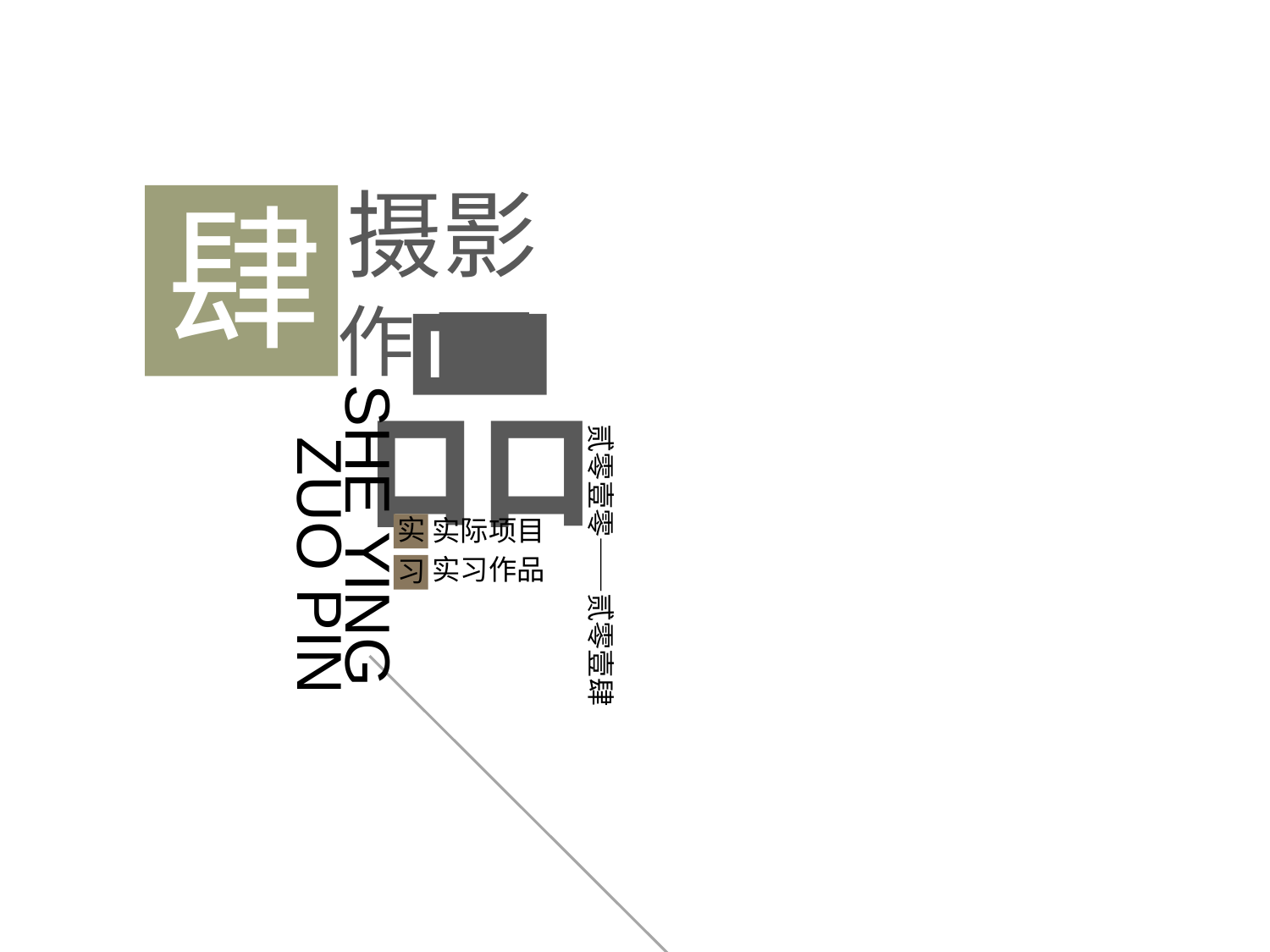

摄影
品
作

SHE YING
   ZUO PIN
实
实际项目

实习作品
习

肆

贰零壹零——贰零壹肆